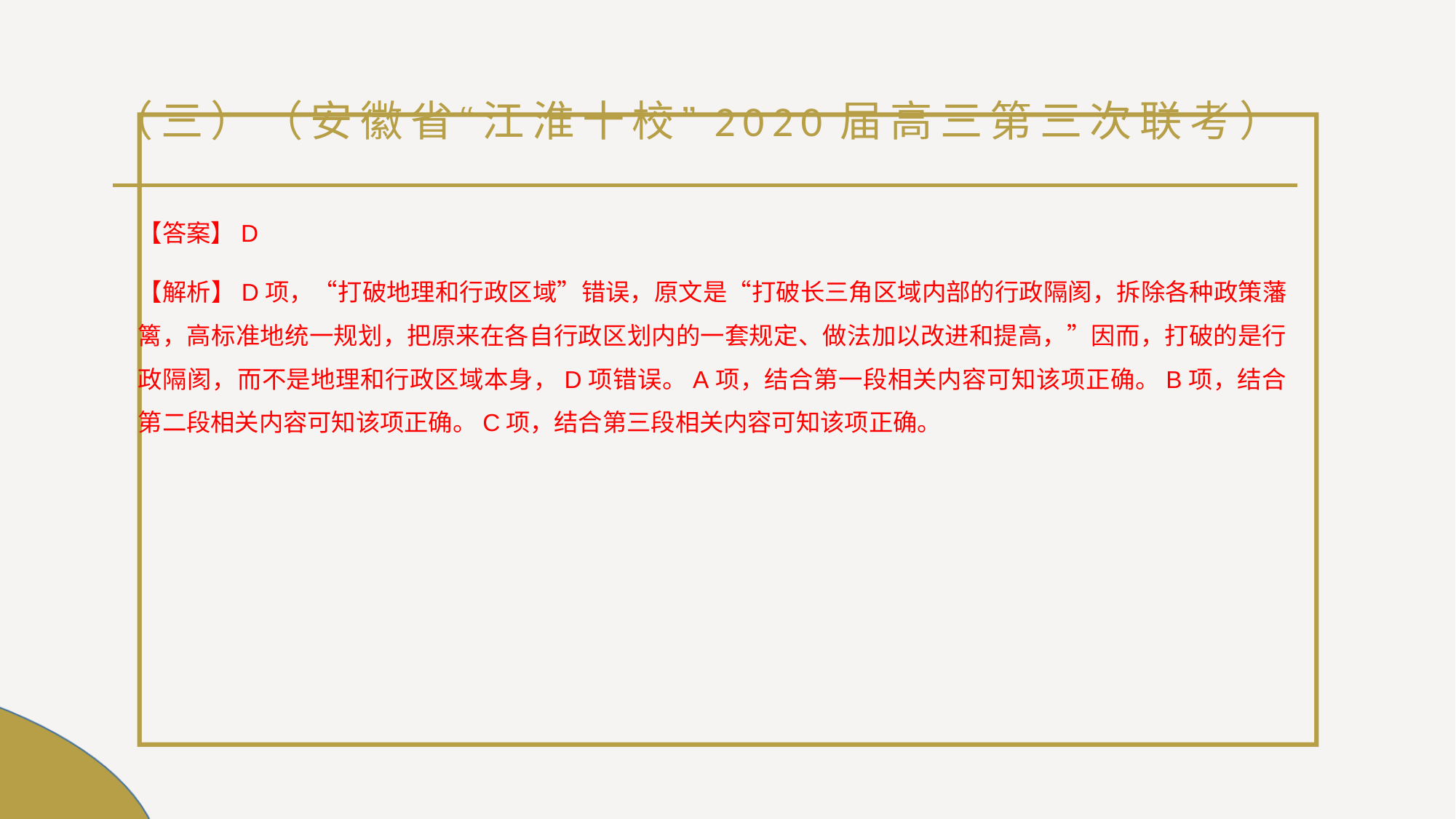

# （三）（安徽省“江淮十校”2020届高三第三次联考）
【答案】D
【解析】D项，“打破地理和行政区域”错误，原文是“打破长三角区域内部的行政隔阂，拆除各种政策藩篱，高标准地统一规划，把原来在各自行政区划内的一套规定、做法加以改进和提高，”因而，打破的是行政隔阂，而不是地理和行政区域本身，D项错误。A项，结合第一段相关内容可知该项正确。B项，结合第二段相关内容可知该项正确。C项，结合第三段相关内容可知该项正确。